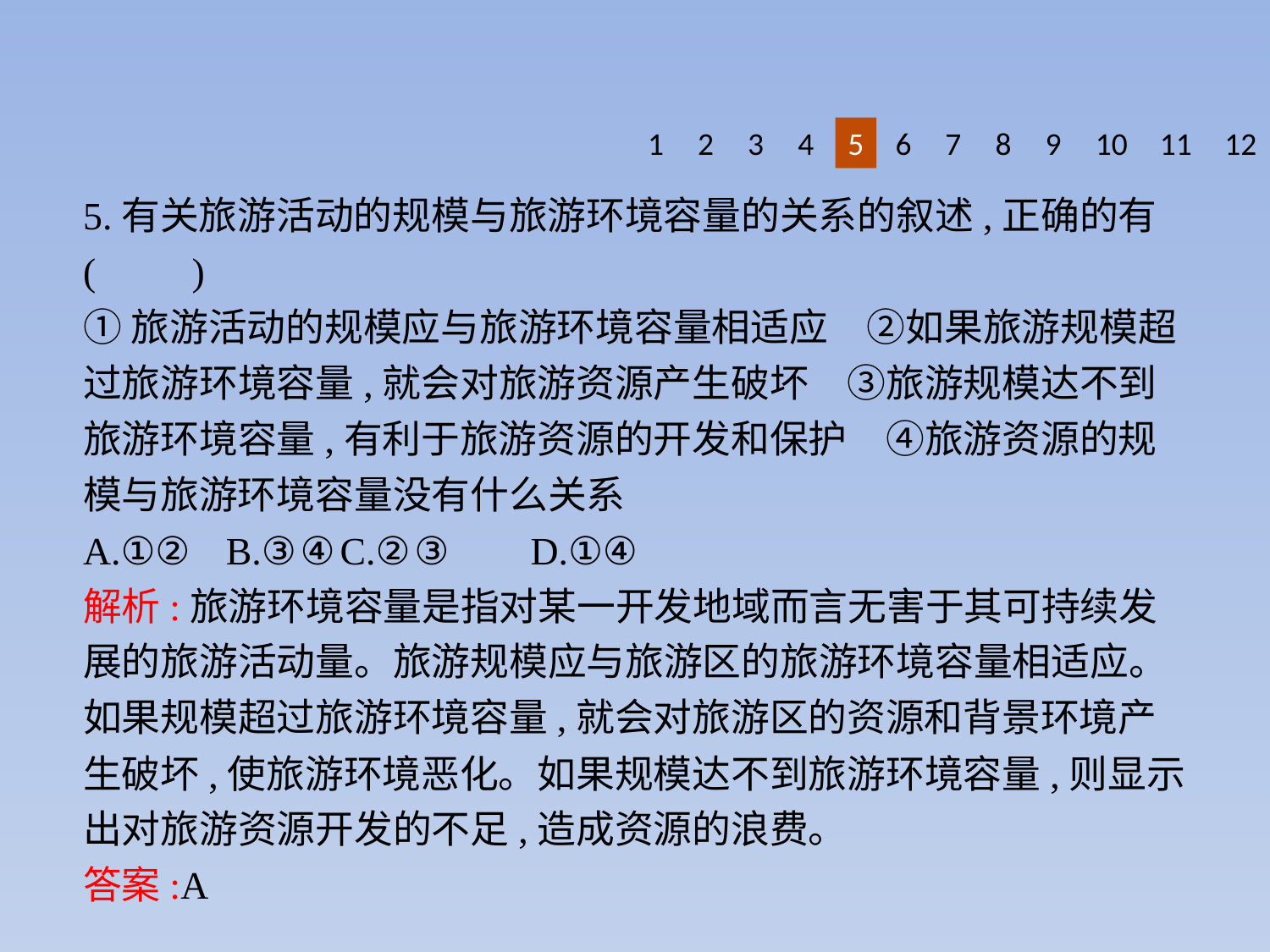

1
2
3
4
5
6
7
8
9
10
11
12
5.有关旅游活动的规模与旅游环境容量的关系的叙述,正确的有(　　)
①旅游活动的规模应与旅游环境容量相适应　②如果旅游规模超过旅游环境容量,就会对旅游资源产生破坏　③旅游规模达不到旅游环境容量,有利于旅游资源的开发和保护　④旅游资源的规模与旅游环境容量没有什么关系
A.①②	B.③④	C.②③	D.①④
解析:旅游环境容量是指对某一开发地域而言无害于其可持续发展的旅游活动量。旅游规模应与旅游区的旅游环境容量相适应。如果规模超过旅游环境容量,就会对旅游区的资源和背景环境产生破坏,使旅游环境恶化。如果规模达不到旅游环境容量,则显示出对旅游资源开发的不足,造成资源的浪费。
答案:A